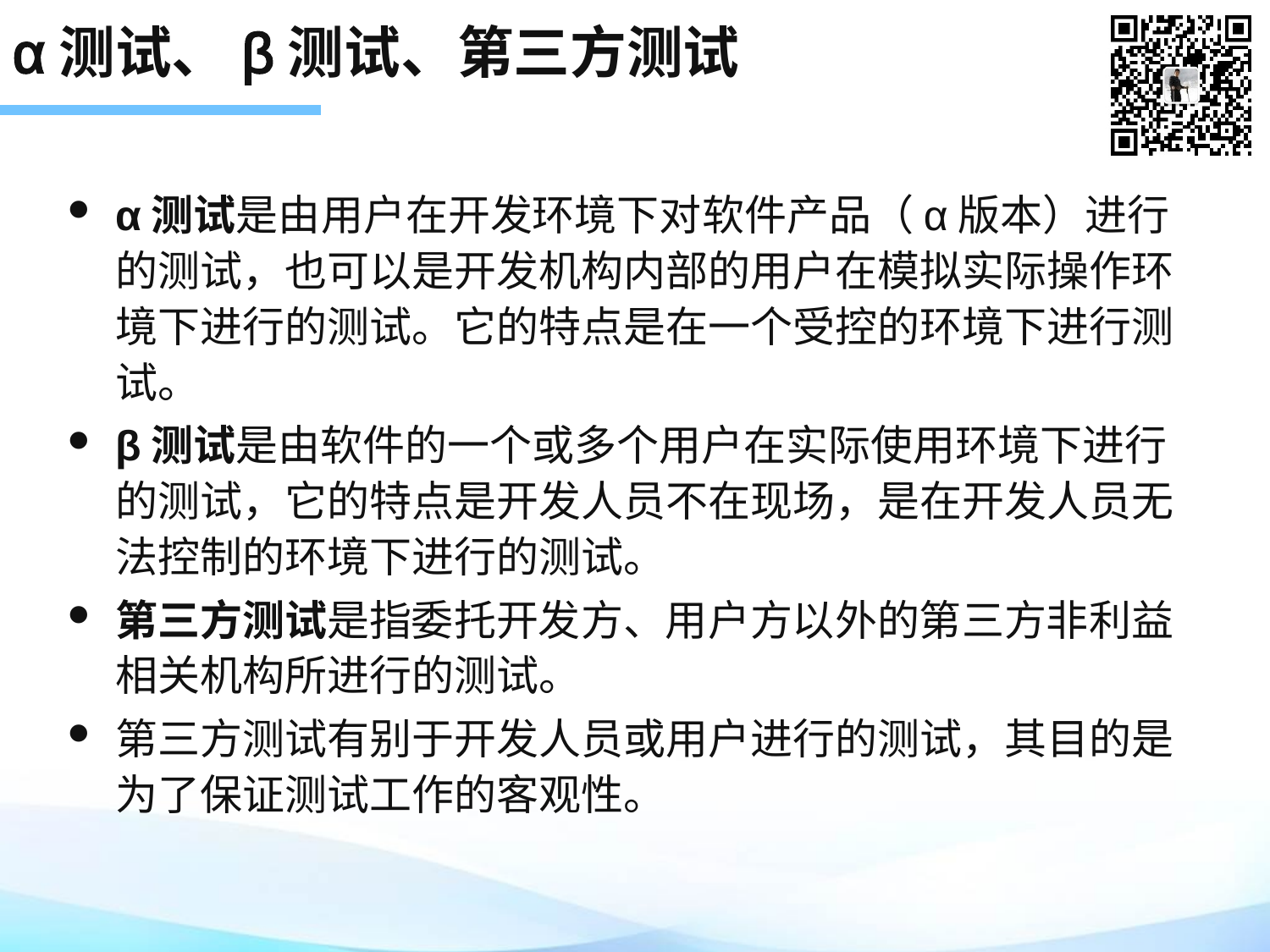

# α测试、β测试、第三方测试
α测试是由用户在开发环境下对软件产品（α版本）进行的测试，也可以是开发机构内部的用户在模拟实际操作环境下进行的测试。它的特点是在一个受控的环境下进行测试。
β测试是由软件的一个或多个用户在实际使用环境下进行的测试，它的特点是开发人员不在现场，是在开发人员无法控制的环境下进行的测试。
第三方测试是指委托开发方、用户方以外的第三方非利益相关机构所进行的测试。
第三方测试有别于开发人员或用户进行的测试，其目的是为了保证测试工作的客观性。